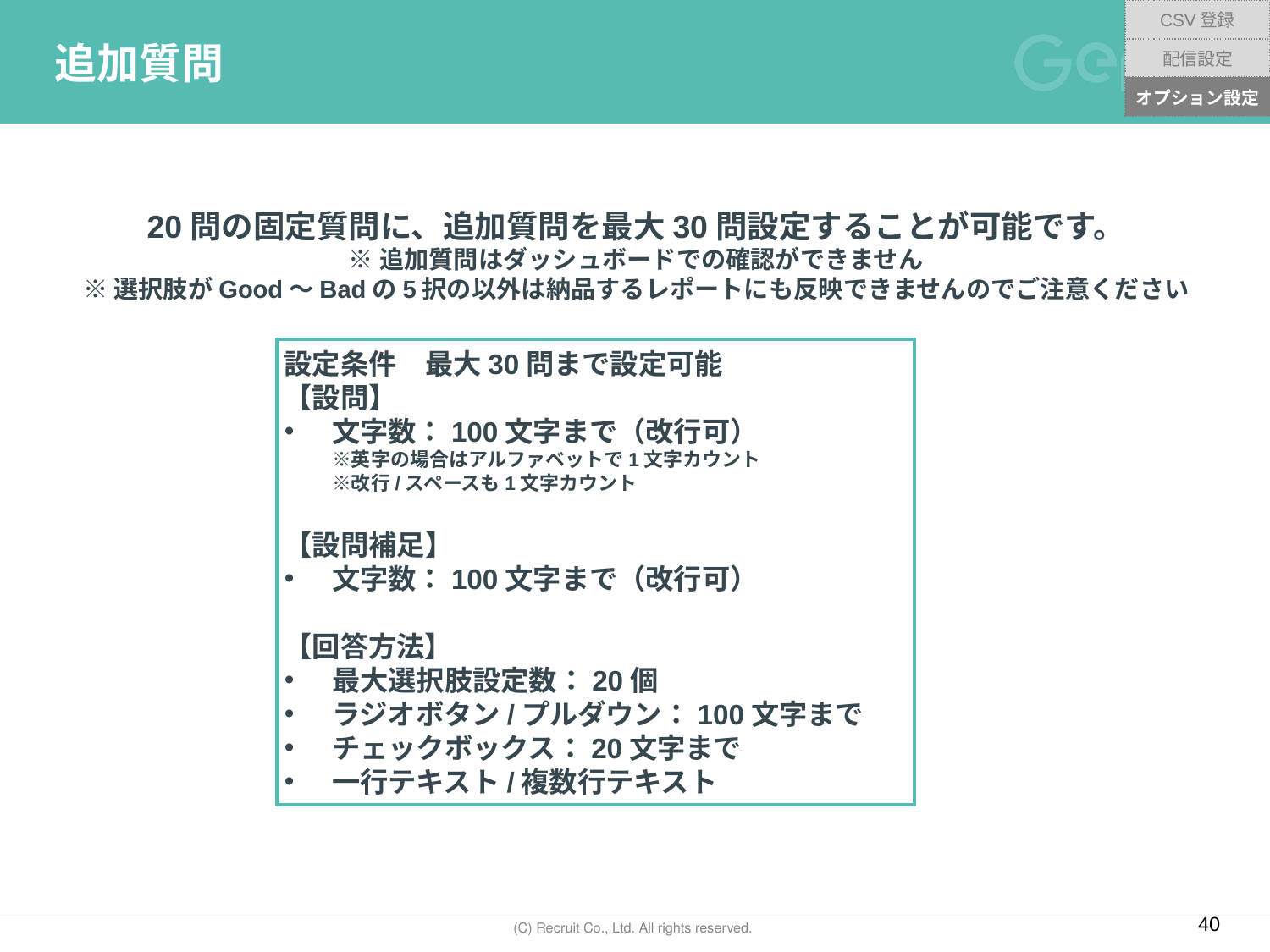

| CSV登録 |
| --- |
| 配信設定 |
| オプション設定 |
# 追加質問
20問の固定質問に、追加質問を最大30問設定することが可能です。
※追加質問はダッシュボードでの確認ができません
※選択肢がGood～Badの5択の以外は納品するレポートにも反映できませんのでご注意ください
設定条件　最大30問まで設定可能
【設問】
文字数：100文字まで（改行可）
※英字の場合はアルファベットで1文字カウント
※改行/スペースも1文字カウント

【設問補足】
文字数：100文字まで（改行可）

【回答方法】
最大選択肢設定数：20個
ラジオボタン/プルダウン：100文字まで
チェックボックス：20文字まで
一行テキスト/複数行テキスト
40